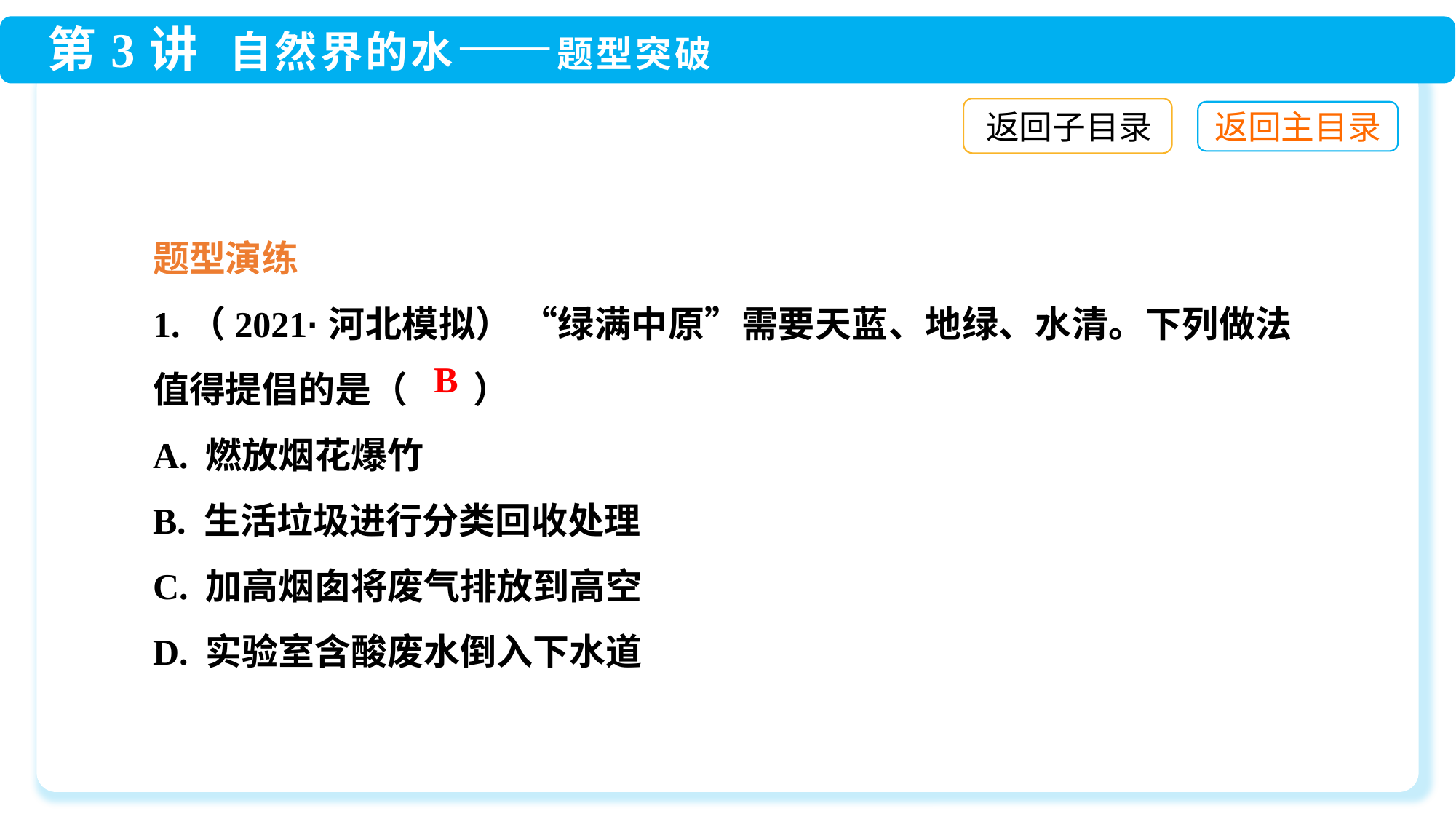

返回子目录
题型演练
1.（2021·河北模拟） “绿满中原”需要天蓝、地绿、水清。下列做法值得提倡的是（        ）
A. 燃放烟花爆竹
B. 生活垃圾进行分类回收处理
C. 加高烟囱将废气排放到高空
D. 实验室含酸废水倒入下水道
B